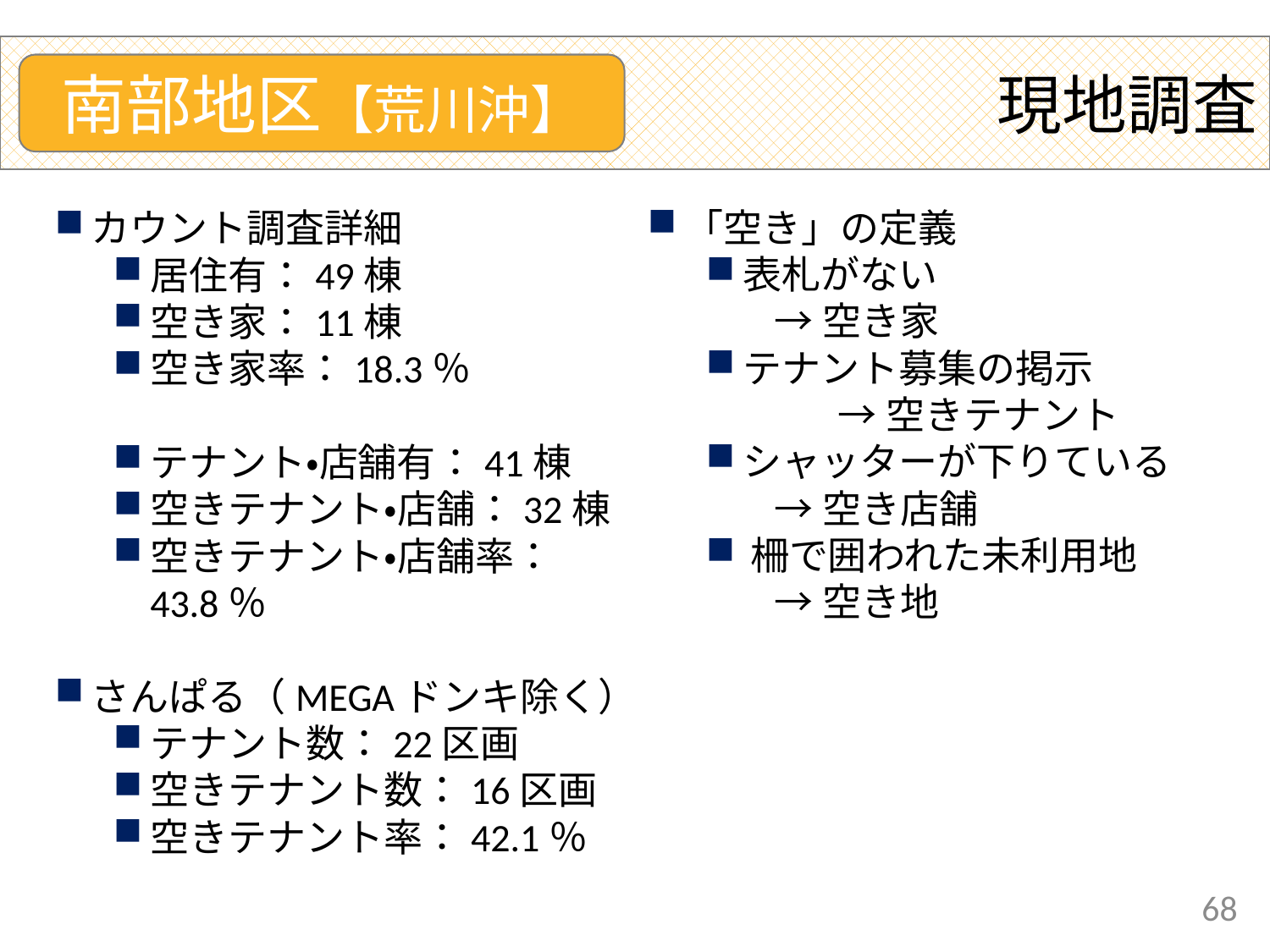

現地調査
南部地区【荒川沖】
「空き」の定義
表札がない
→空き家
テナント募集の掲示
	→空きテナント
シャッターが下りている
→空き店舗
柵で囲われた未利用地
→空き地

カウント調査詳細
居住有：49棟
空き家：11棟
空き家率：18.3％

テナント・店舗有：41棟
空きテナント・店舗：32棟
空きテナント・店舗率：43.8％

さんぱる（MEGAドンキ除く）
テナント数：22区画
空きテナント数：16区画
空きテナント率：42.1％

68